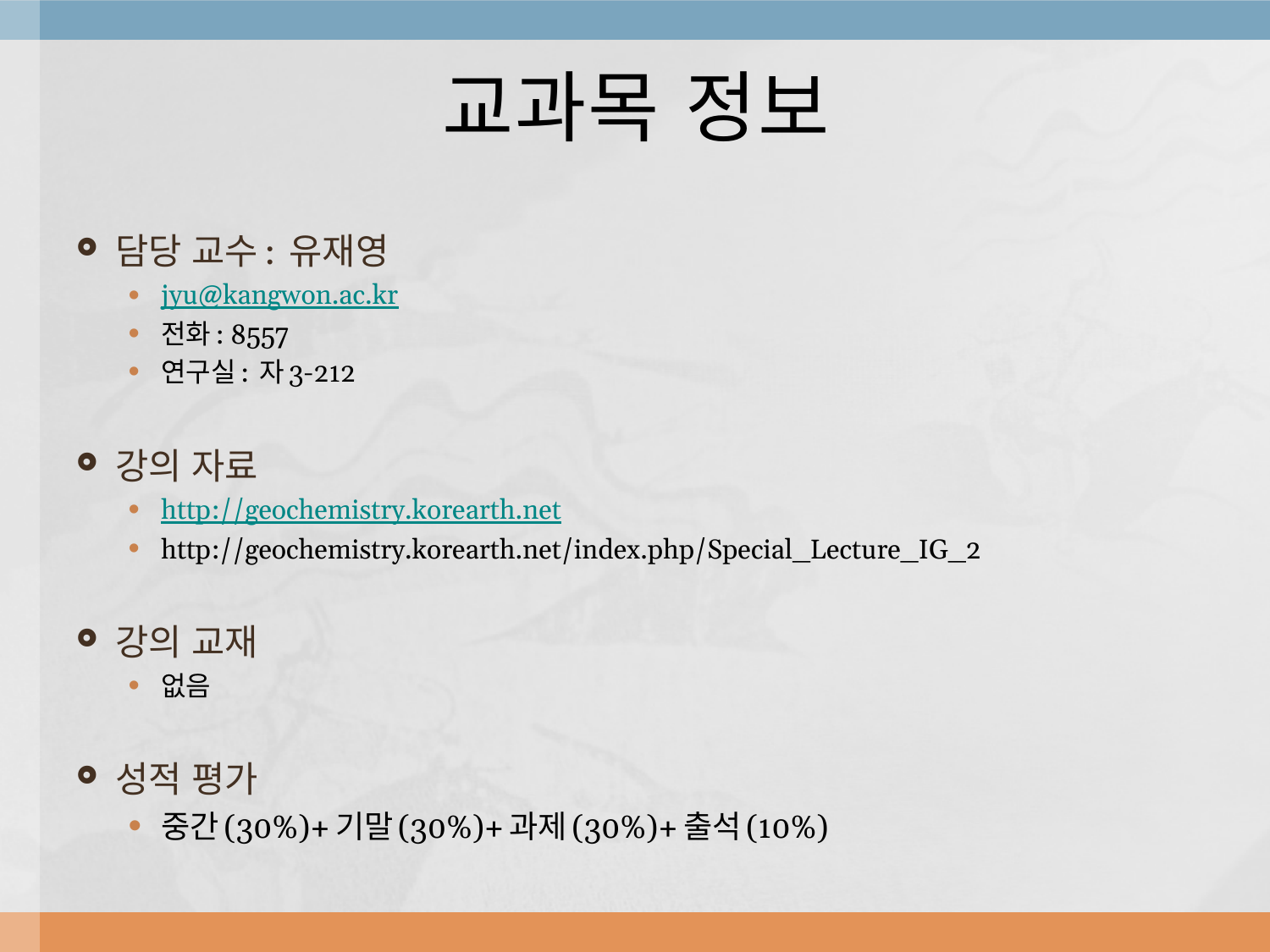

# 교과목 정보
담당 교수: 유재영
jyu@kangwon.ac.kr
전화: 8557
연구실: 자3-212

강의 자료
http://geochemistry.korearth.net
http://geochemistry.korearth.net/index.php/Special_Lecture_IG_2

강의 교재
없음

성적 평가
중간(30%)+기말(30%)+과제(30%)+출석(10%)